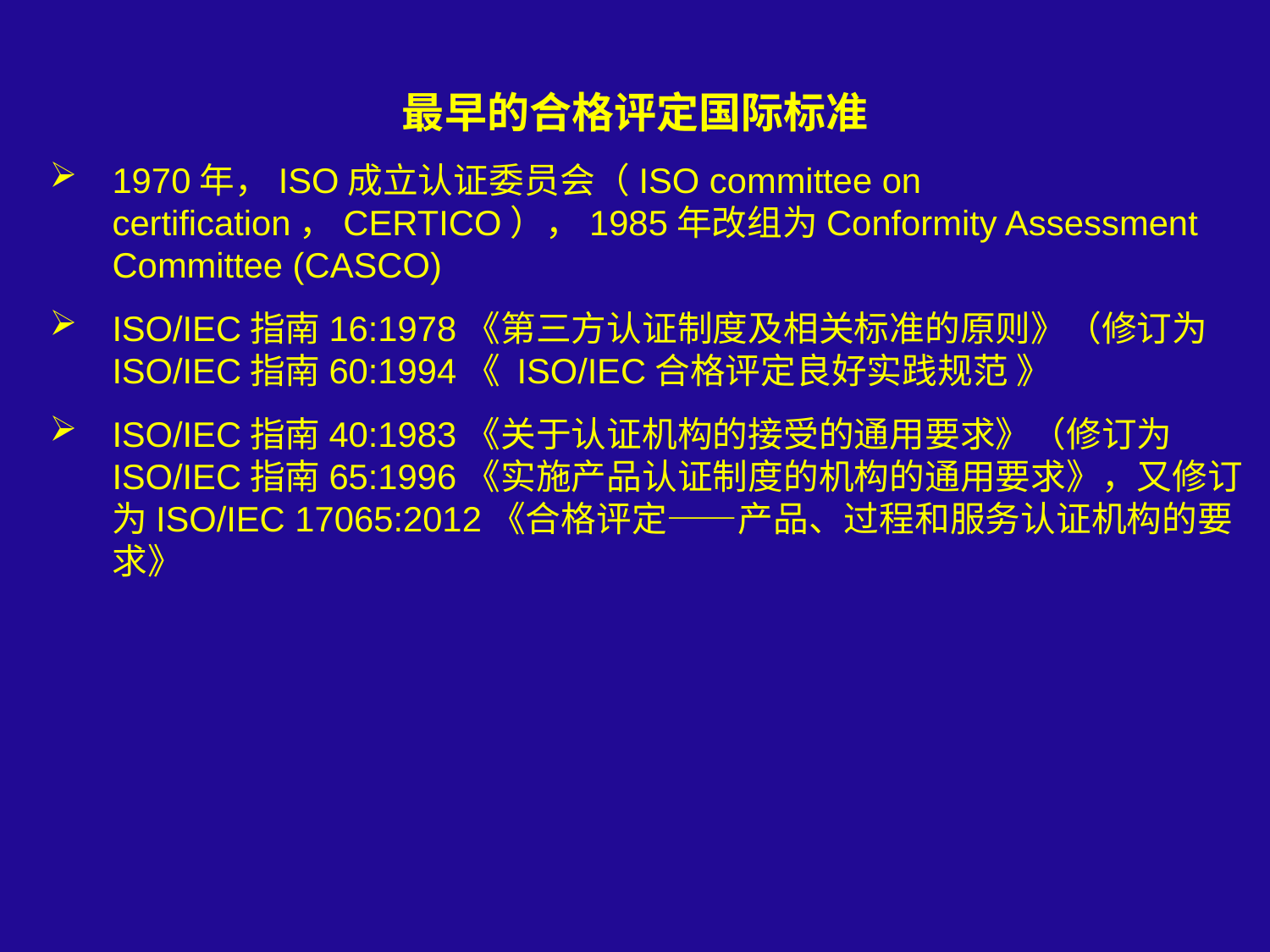

最早的合格评定国际标准
1970年，ISO成立认证委员会（ISO committee on certification，CERTICO），1985年改组为Conformity Assessment Committee (CASCO)
ISO/IEC指南16:1978《第三方认证制度及相关标准的原则》（修订为ISO/IEC指南60:1994《 ISO/IEC合格评定良好实践规范 》
ISO/IEC指南40:1983《关于认证机构的接受的通用要求》（修订为        ISO/IEC指南65:1996《实施产品认证制度的机构的通用要求》，又修订为ISO/IEC 17065:2012《合格评定——产品、过程和服务认证机构的要求》